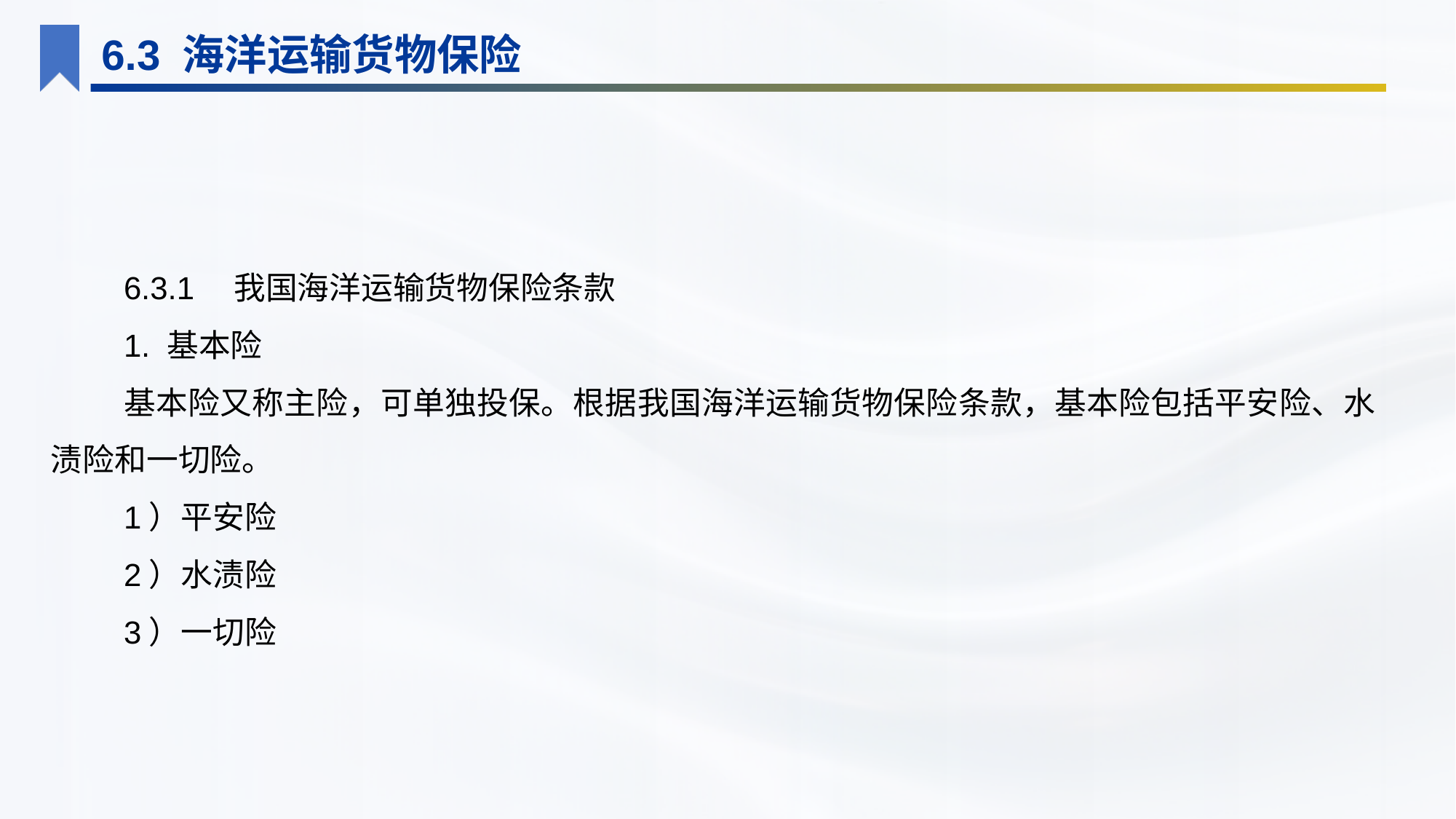

6.3 海洋运输货物保险
6.3.1　我国海洋运输货物保险条款
1. 基本险
基本险又称主险，可单独投保。根据我国海洋运输货物保险条款，基本险包括平安险、水渍险和一切险。
1）平安险
2）水渍险
3）一切险